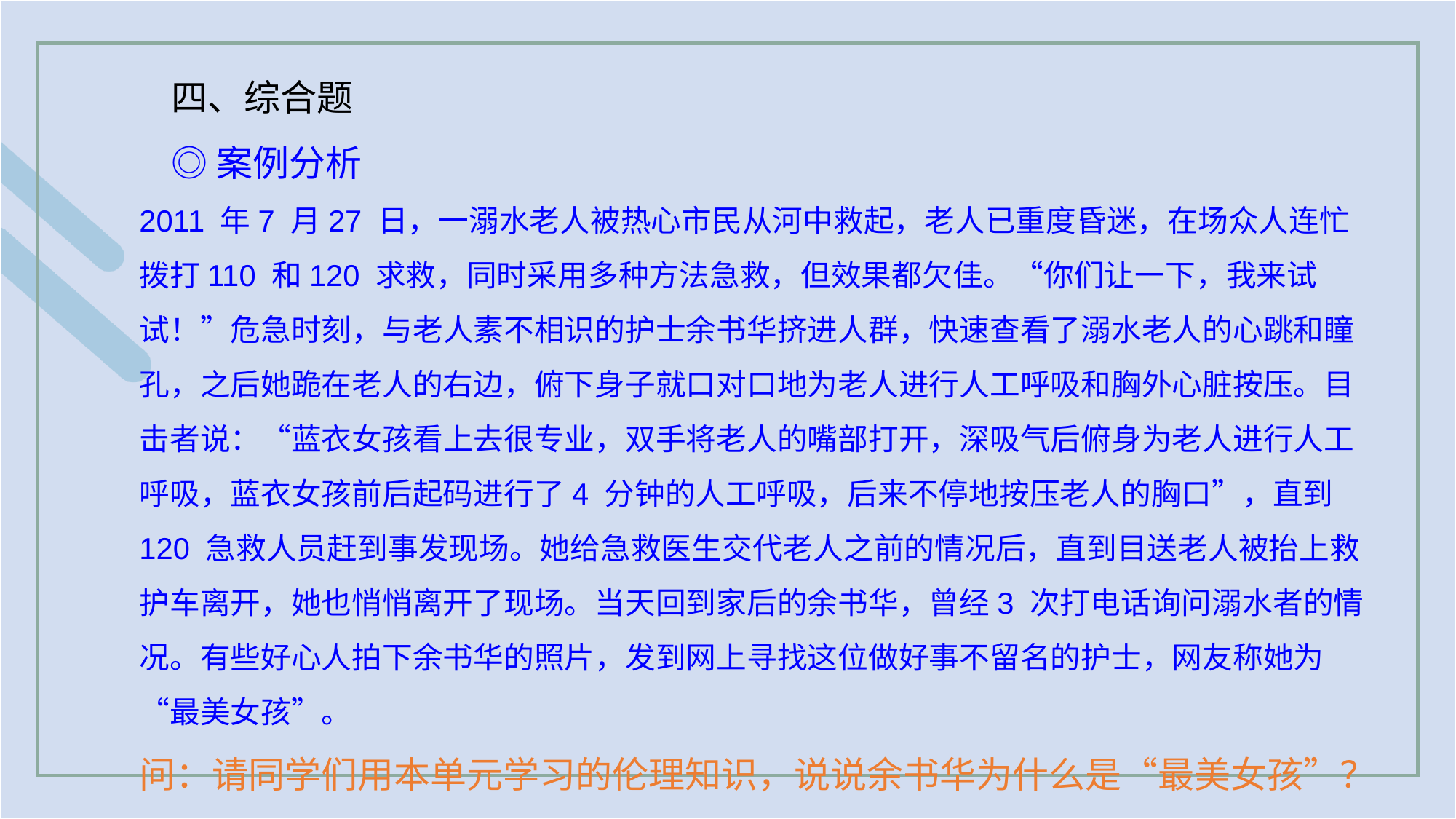

四、综合题
◎案例分析
2011 年7 月27 日，一溺水老人被热心市民从河中救起，老人已重度昏迷，在场众人连忙拨打110 和120 求救，同时采用多种方法急救，但效果都欠佳。“你们让一下，我来试试！”危急时刻，与老人素不相识的护士余书华挤进人群，快速查看了溺水老人的心跳和瞳孔，之后她跪在老人的右边，俯下身子就口对口地为老人进行人工呼吸和胸外心脏按压。目击者说：“蓝衣女孩看上去很专业，双手将老人的嘴部打开，深吸气后俯身为老人进行人工呼吸，蓝衣女孩前后起码进行了4 分钟的人工呼吸，后来不停地按压老人的胸口”，直到120 急救人员赶到事发现场。她给急救医生交代老人之前的情况后，直到目送老人被抬上救护车离开，她也悄悄离开了现场。当天回到家后的余书华，曾经3 次打电话询问溺水者的情况。有些好心人拍下余书华的照片，发到网上寻找这位做好事不留名的护士，网友称她为“最美女孩”。
问：请同学们用本单元学习的伦理知识，说说余书华为什么是“最美女孩”？